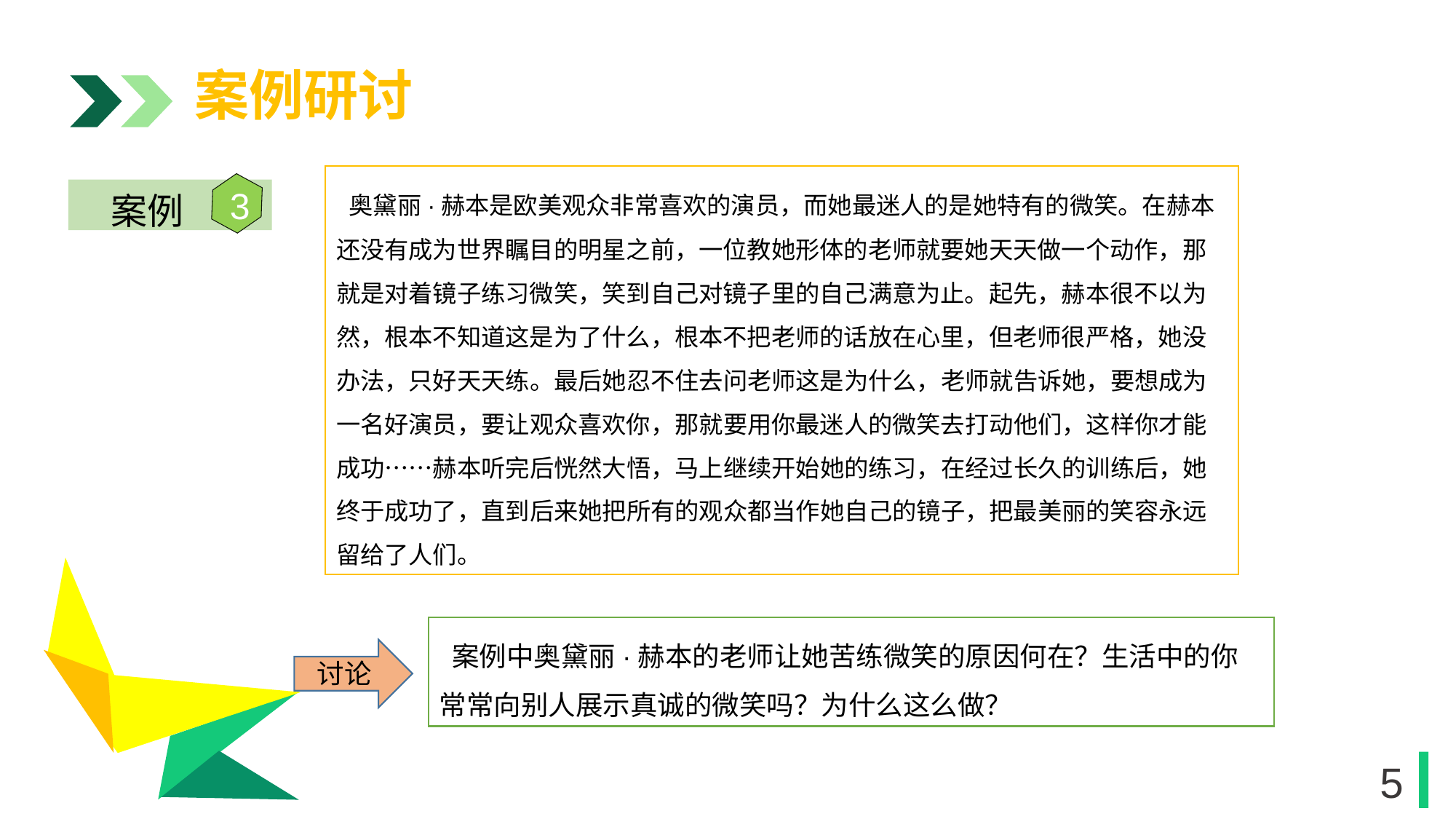

案例研讨

 奥黛丽·赫本是欧美观众非常喜欢的演员，而她最迷人的是她特有的微笑。在赫本还没有成为世界瞩目的明星之前，一位教她形体的老师就要她天天做一个动作，那就是对着镜子练习微笑，笑到自己对镜子里的自己满意为止。起先，赫本很不以为然，根本不知道这是为了什么，根本不把老师的话放在心里，但老师很严格，她没办法，只好天天练。最后她忍不住去问老师这是为什么，老师就告诉她，要想成为一名好演员，要让观众喜欢你，那就要用你最迷人的微笑去打动他们，这样你才能成功……赫本听完后恍然大悟，马上继续开始她的练习，在经过长久的训练后，她终于成功了，直到后来她把所有的观众都当作她自己的镜子，把最美丽的笑容永远留给了人们。
3

案例
1

 案例中奥黛丽·赫本的老师让她苦练微笑的原因何在？生活中的你常常向别人展示真诚的微笑吗？为什么这么做？

讨论
5